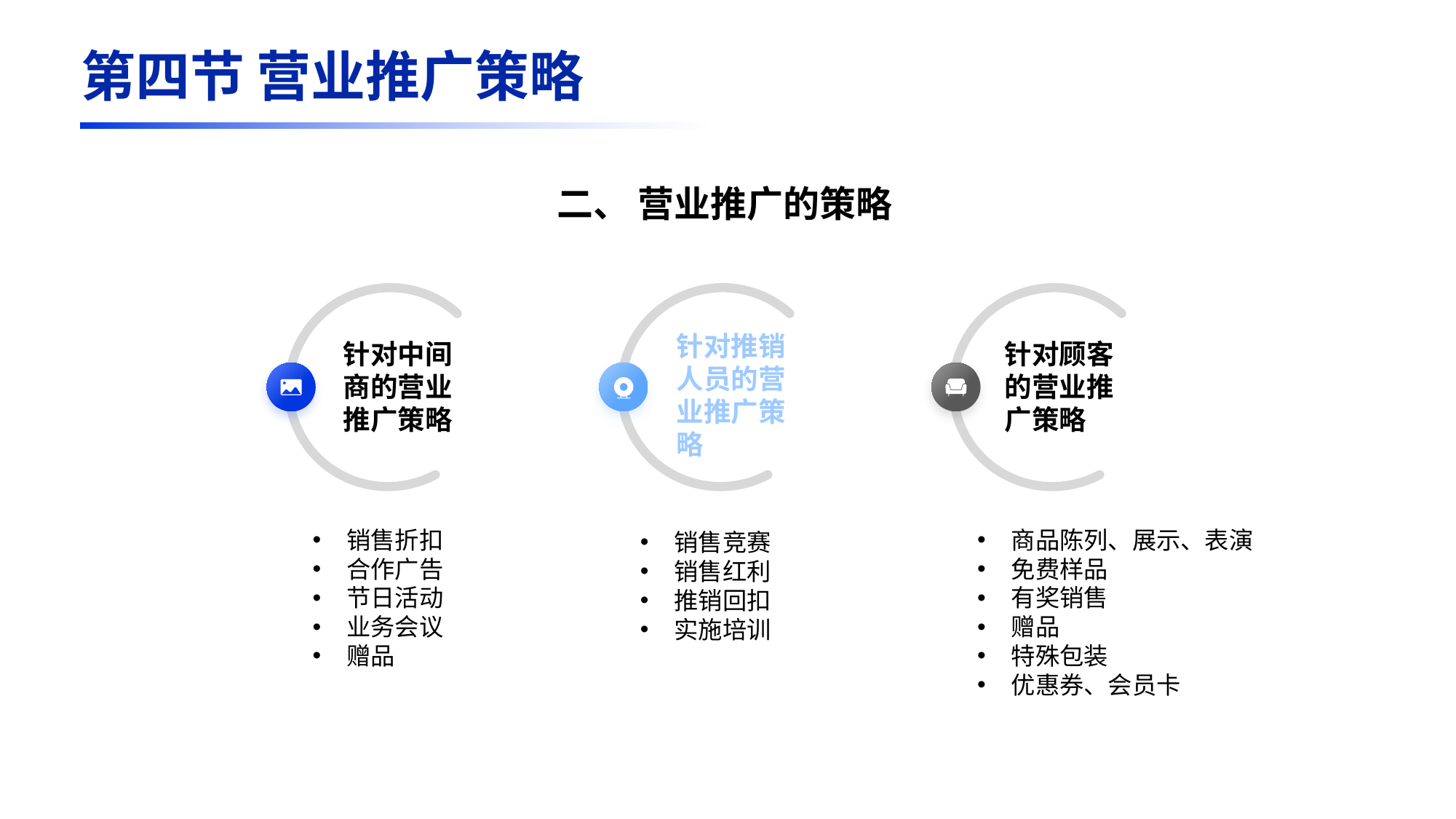

第四节 营业推广策略
二、 营业推广的策略

针对推销人员的营业推广策略
针对中间商的营业推广策略
针对顾客的营业推广策略

销售折扣
合作广告
节日活动
业务会议
赠品

商品陈列、展示、表演
免费样品
有奖销售
赠品
特殊包装
优惠券、会员卡

销售竞赛
销售红利
推销回扣
实施培训